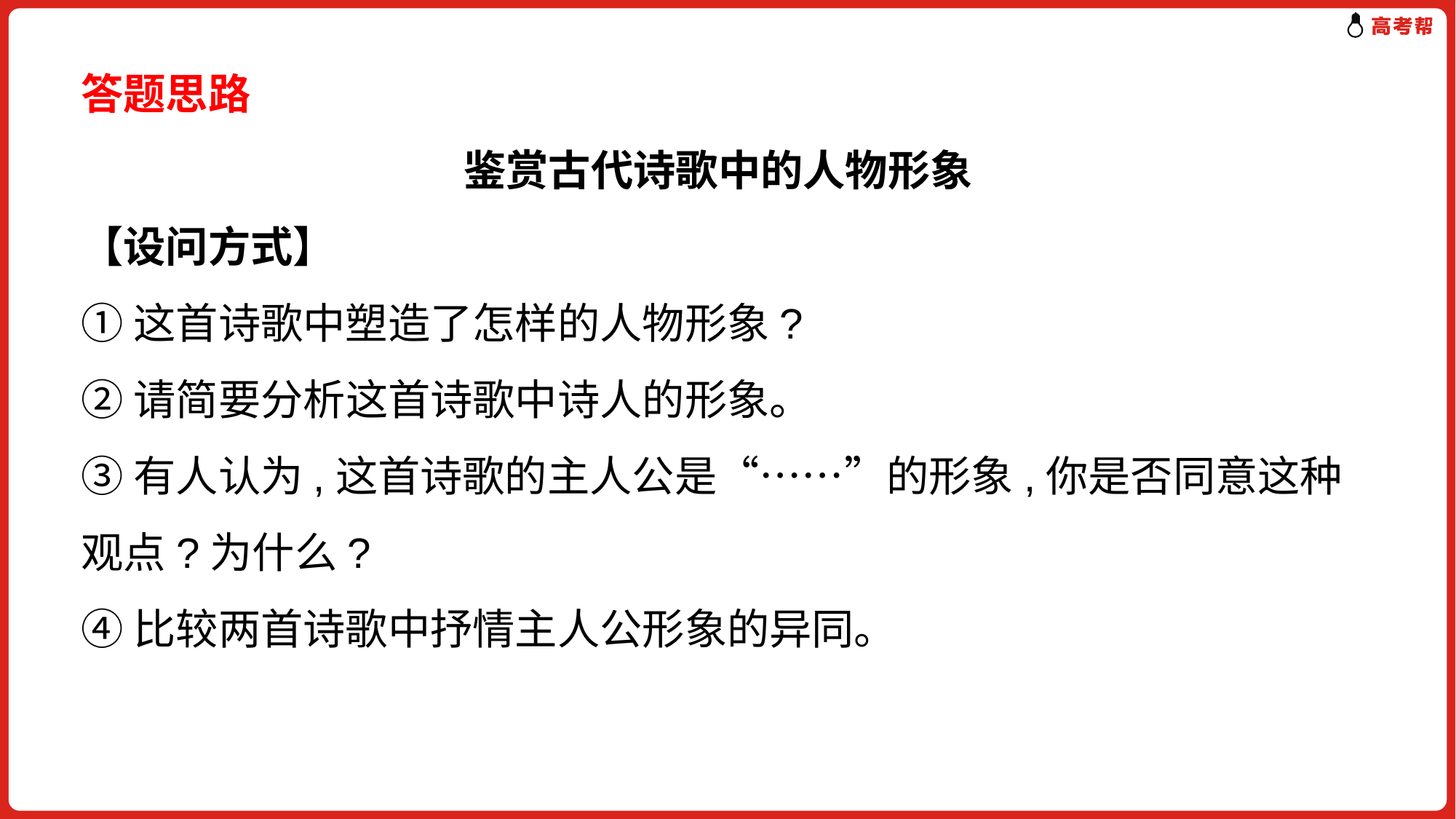

答题思路
鉴赏古代诗歌中的人物形象
【设问方式】
①这首诗歌中塑造了怎样的人物形象?
②请简要分析这首诗歌中诗人的形象。
③有人认为,这首诗歌的主人公是“……”的形象,你是否同意这种观点?为什么?
④比较两首诗歌中抒情主人公形象的异同。